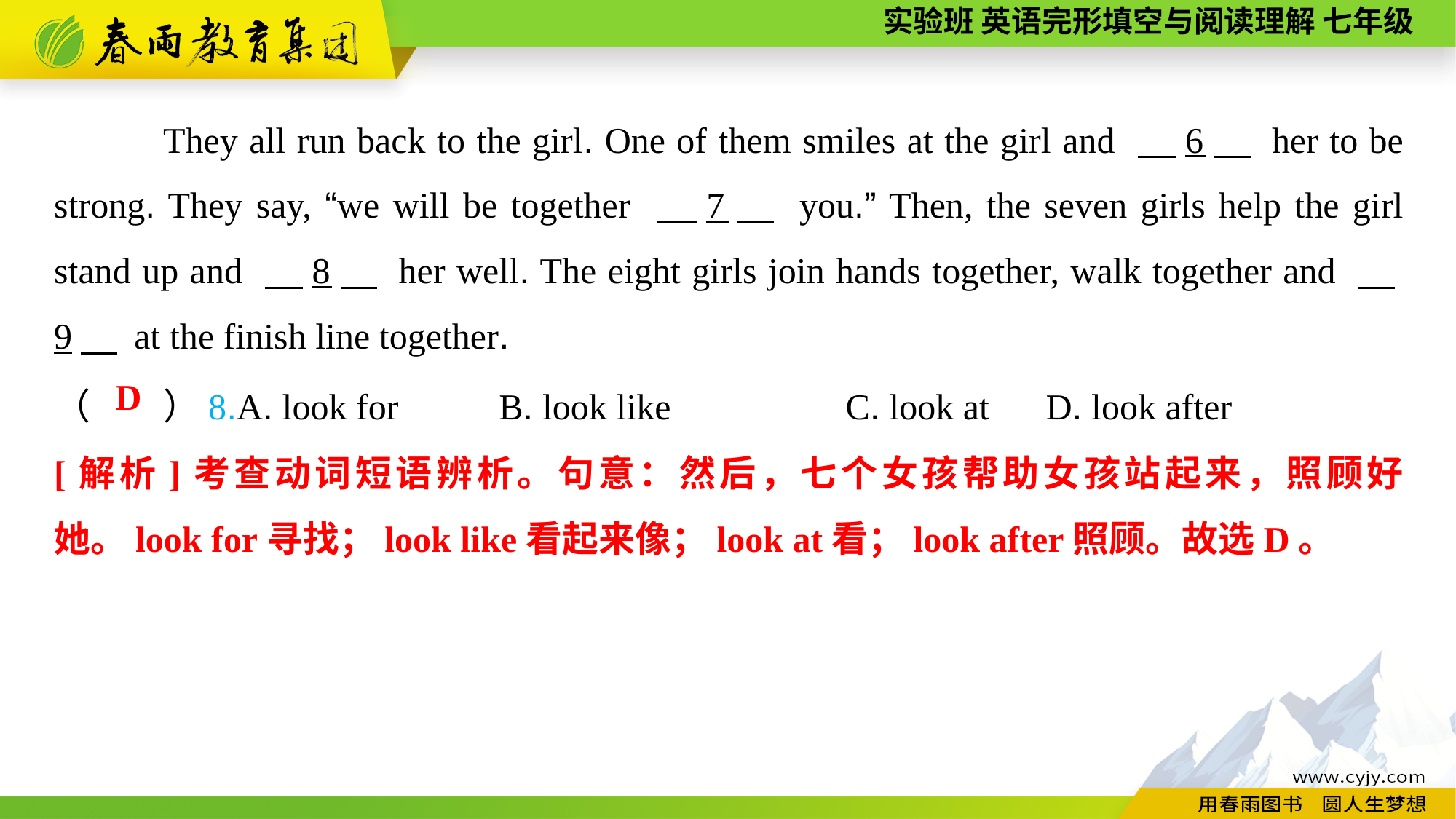

They all run back to the girl. One of them smiles at the girl and 　6　 her to be strong. They say, “we will be together 　7　 you.” Then, the seven girls help the girl stand up and 　8　 her well. The eight girls join hands together, walk together and 　9　 at the finish line together.
（　　）8.A. look for           B. look like     	   C. look at	 D. look after
D
[解析]考查动词短语辨析。句意：然后，七个女孩帮助女孩站起来，照顾好她。look for寻找；look like看起来像；look at看；look after照顾。故选D。